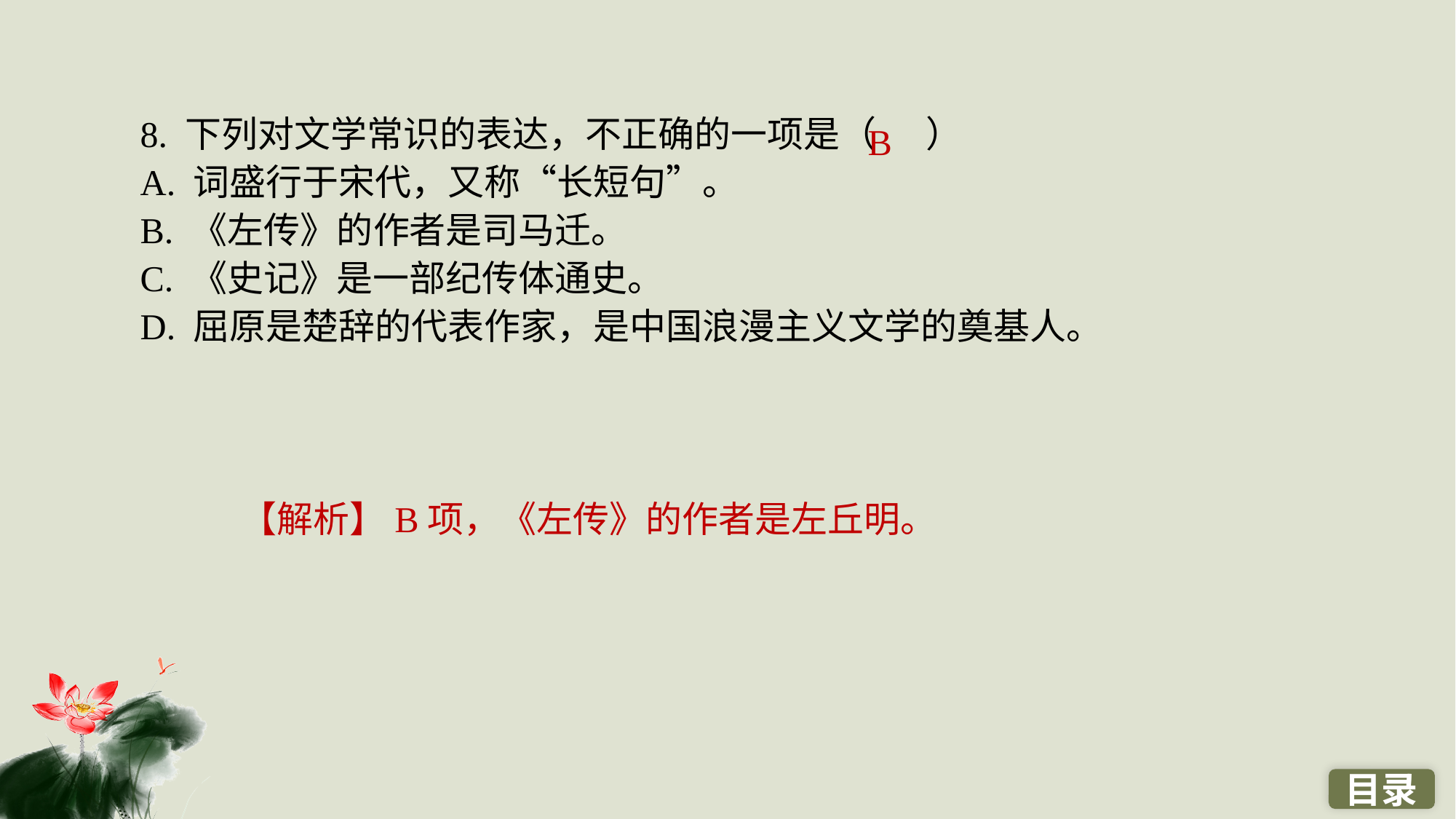

8. 下列对文学常识的表达，不正确的一项是（      ）
A. 词盛行于宋代，又称“长短句”。
B. 《左传》的作者是司马迁。
C. 《史记》是一部纪传体通史。
D. 屈原是楚辞的代表作家，是中国浪漫主义文学的奠基人。
B
【解析】B项，《左传》的作者是左丘明。